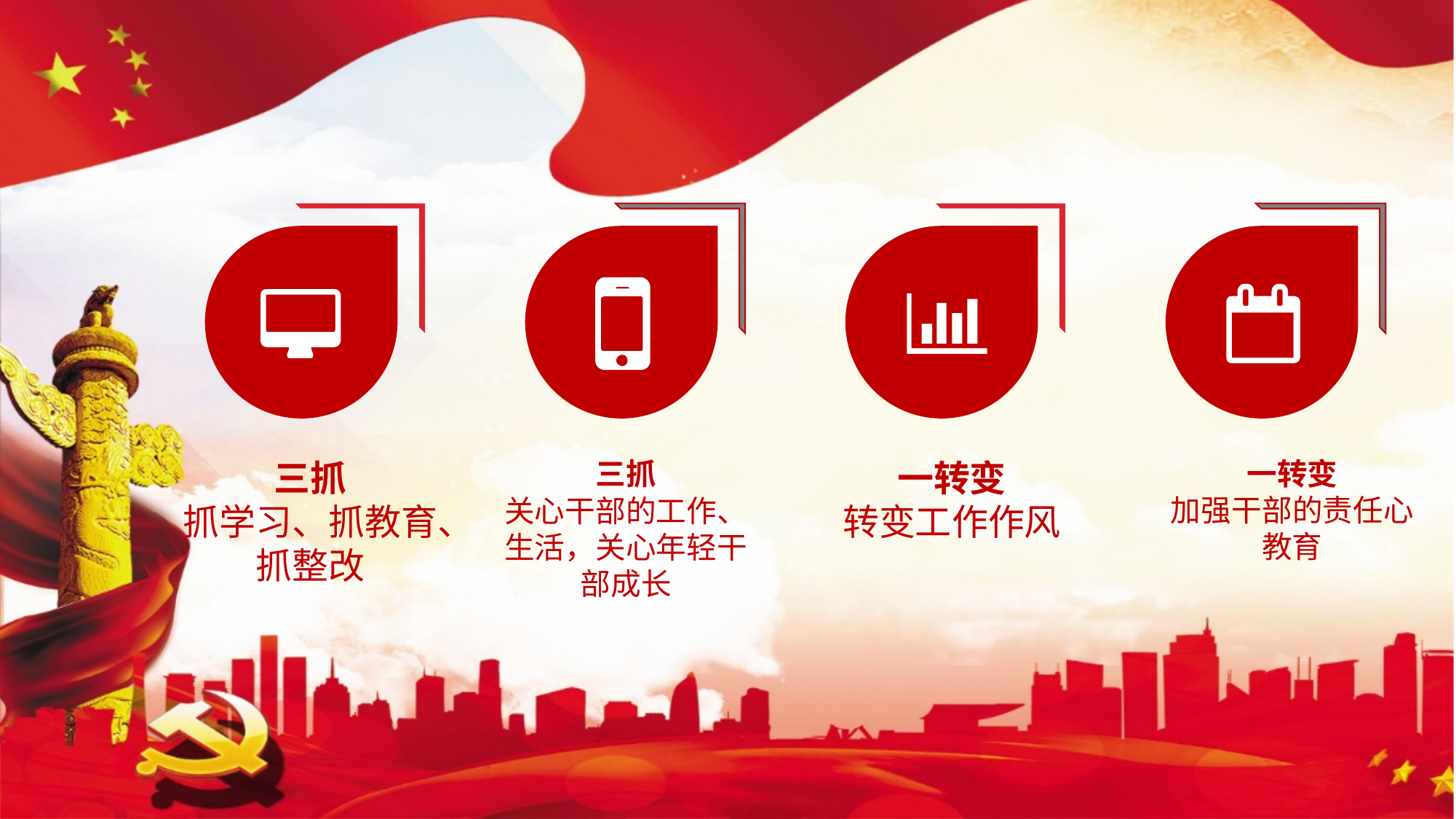

三抓
抓学习、抓教育、抓整改

三抓
关心干部的工作、生活，关心年轻干部成长

一转变
转变工作作风

一转变
加强干部的责任心教育